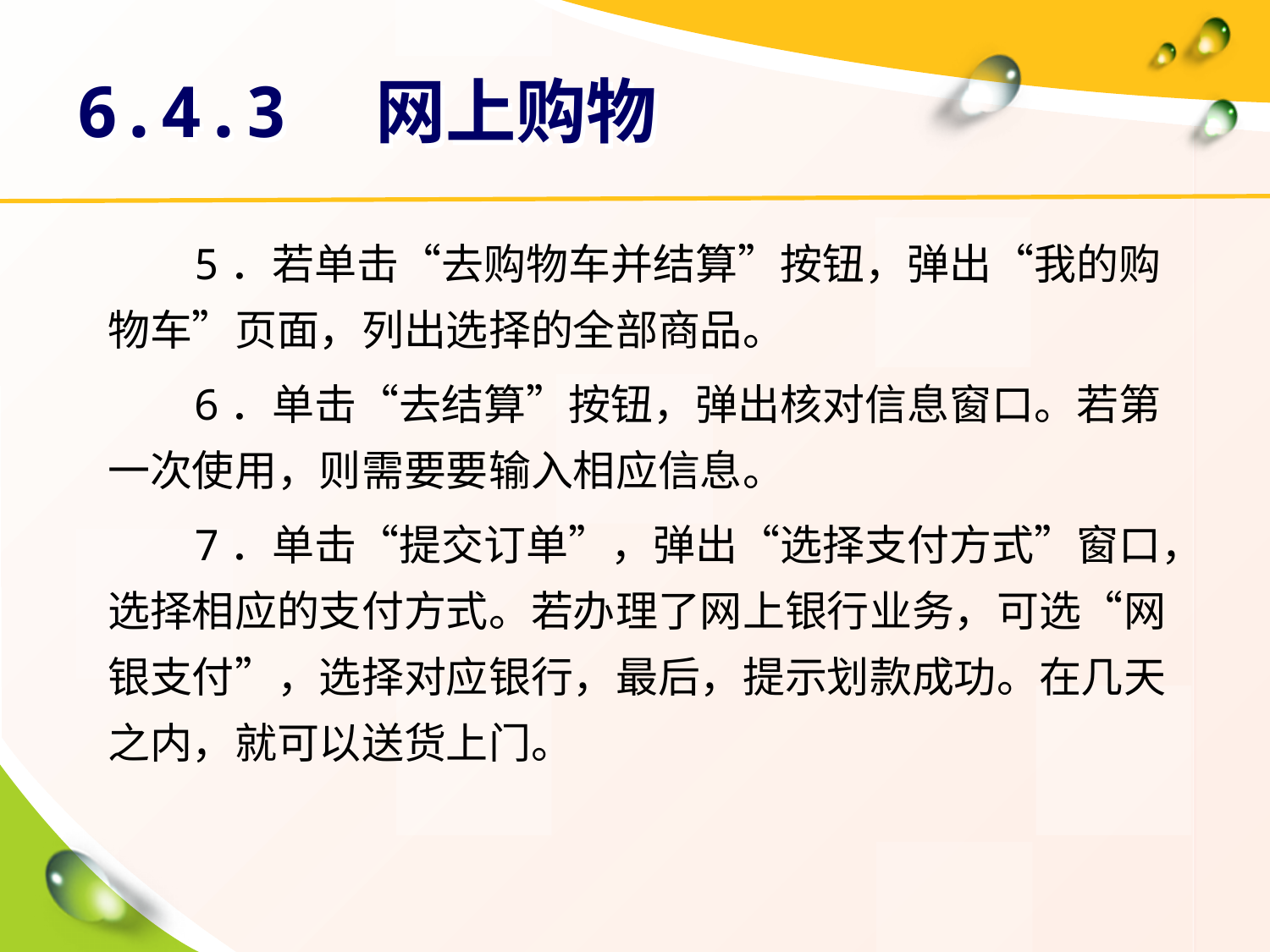

# 6.4.3　网上购物
5．若单击“去购物车并结算”按钮，弹出“我的购物车”页面，列出选择的全部商品。
6．单击“去结算”按钮，弹出核对信息窗口。若第一次使用，则需要要输入相应信息。
7．单击“提交订单”，弹出“选择支付方式”窗口，选择相应的支付方式。若办理了网上银行业务，可选“网银支付”，选择对应银行，最后，提示划款成功。在几天之内，就可以送货上门。